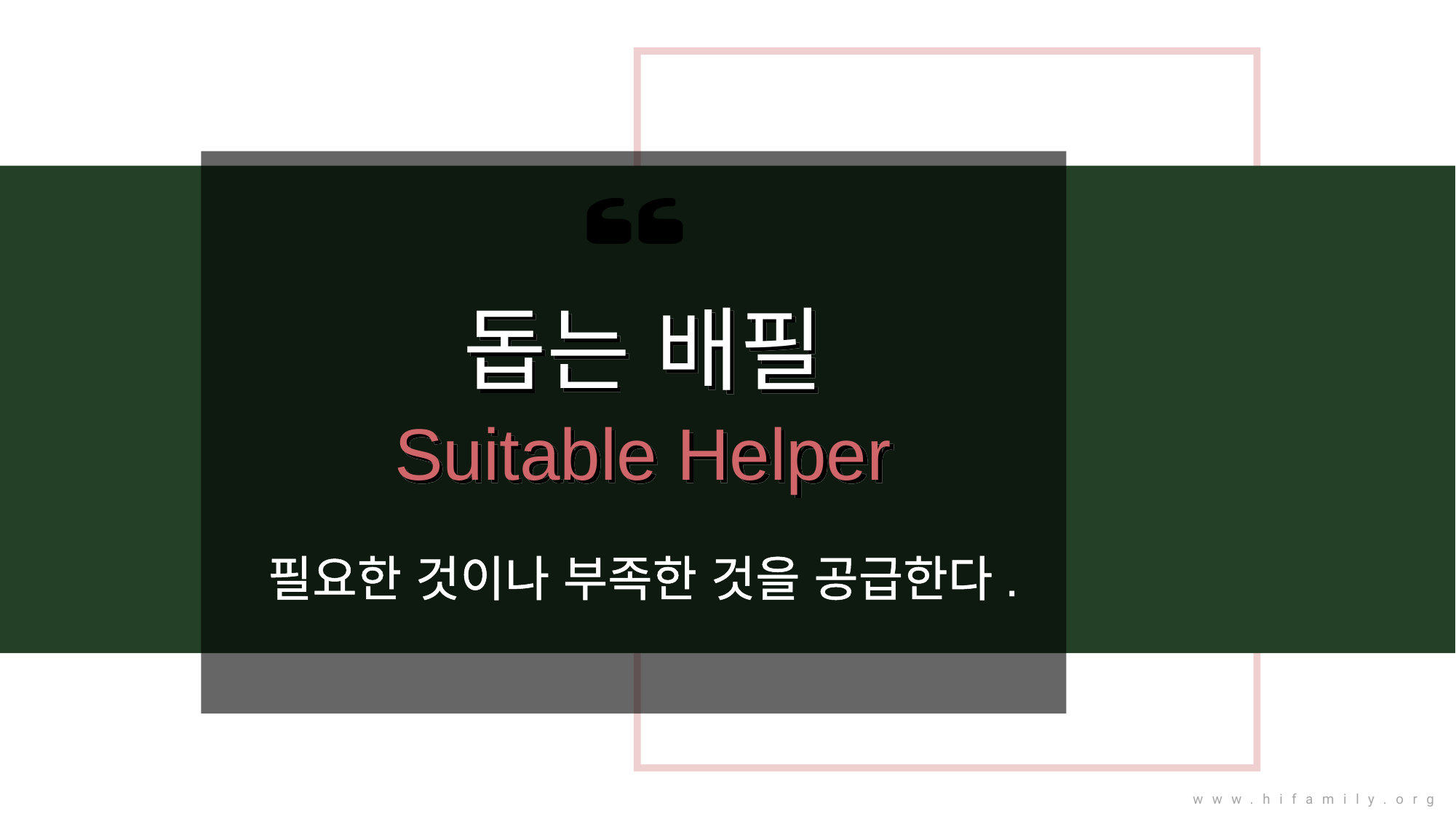

돕는 배필
Suitable Helper
필요한 것이나 부족한 것을 공급한다.
www.hifamily.org